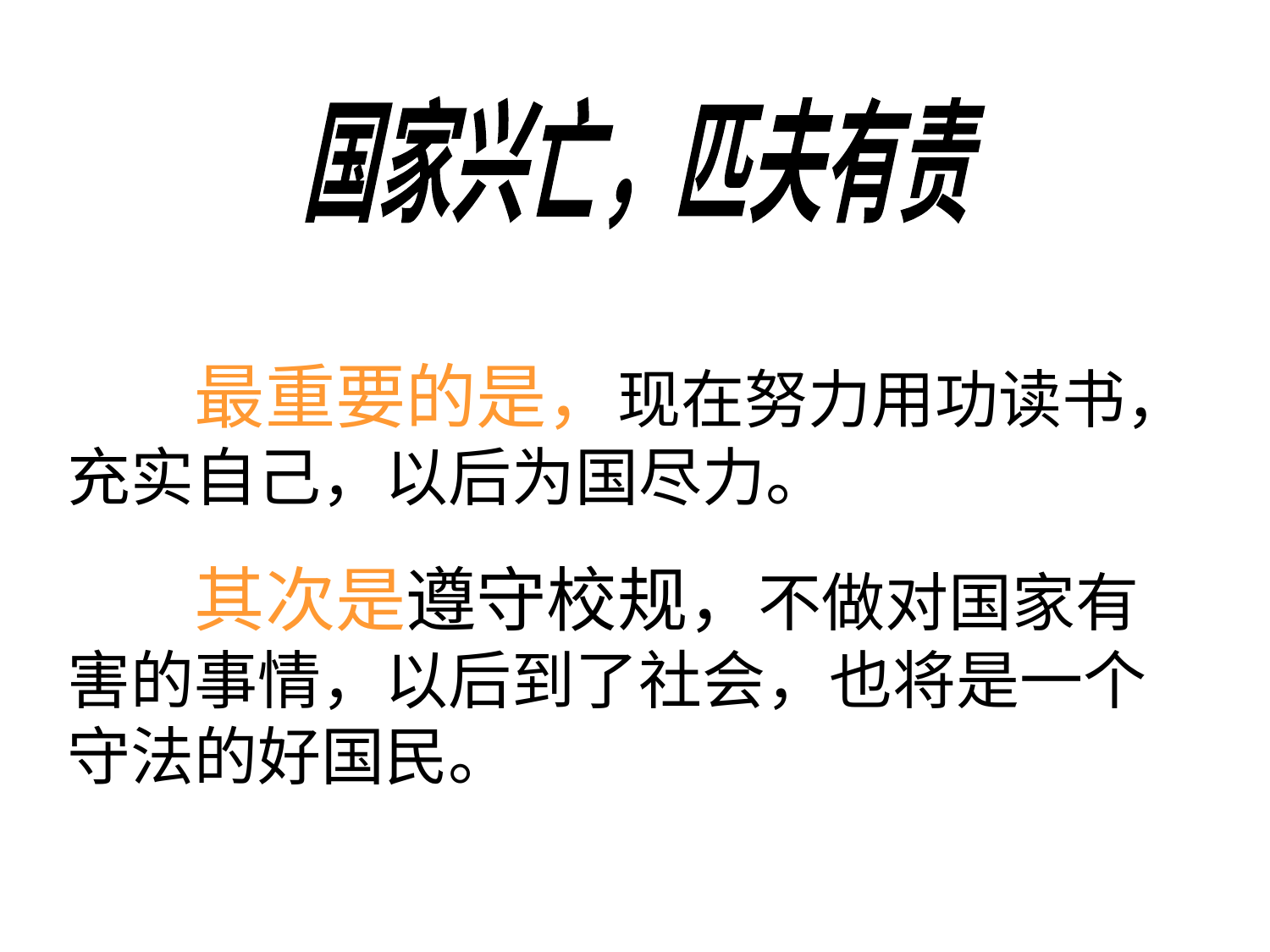

国家兴亡，匹夫有责
	最重要的是，现在努力用功读书，充实自己，以后为国尽力。
	其次是遵守校规，不做对国家有害的事情，以后到了社会，也将是一个守法的好国民。